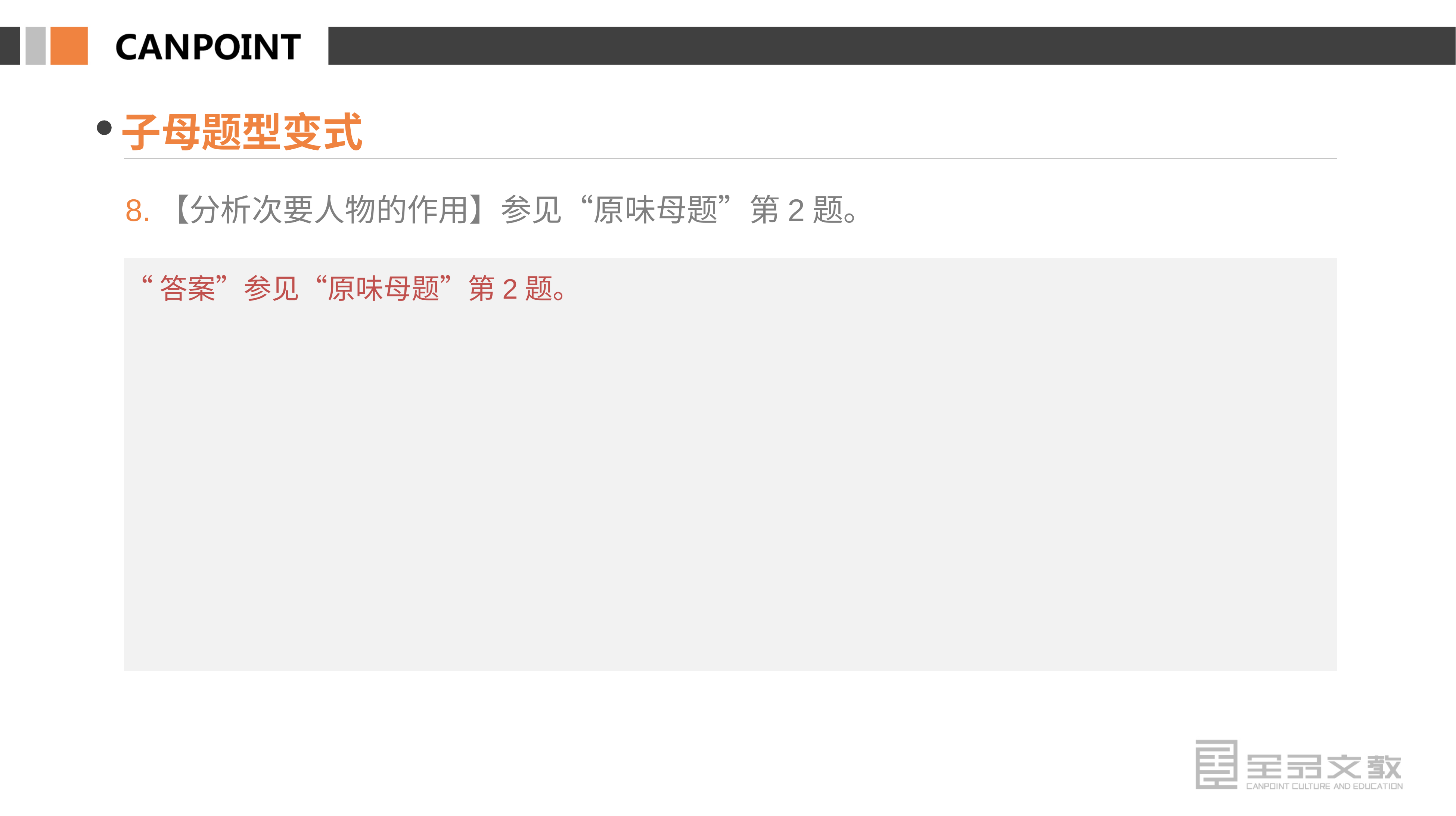

子母题型变式

8.【分析次要人物的作用】参见“原味母题”第2题。
“答案”参见“原味母题”第2题。